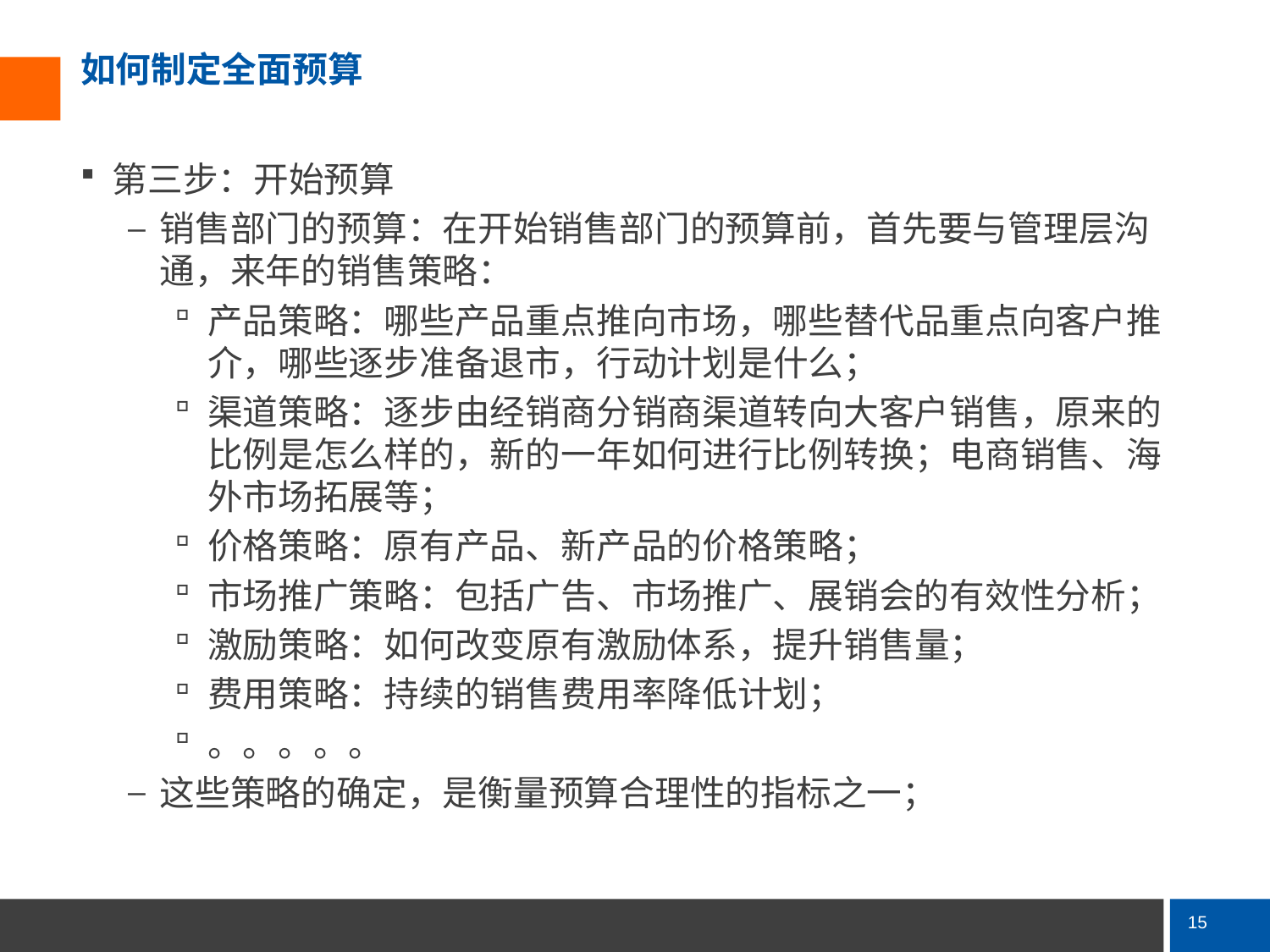

# 如何制定全面预算
第三步：开始预算
销售部门的预算：在开始销售部门的预算前，首先要与管理层沟通，来年的销售策略：
产品策略：哪些产品重点推向市场，哪些替代品重点向客户推介，哪些逐步准备退市，行动计划是什么；
渠道策略：逐步由经销商分销商渠道转向大客户销售，原来的比例是怎么样的，新的一年如何进行比例转换；电商销售、海外市场拓展等；
价格策略：原有产品、新产品的价格策略；
市场推广策略：包括广告、市场推广、展销会的有效性分析；
激励策略：如何改变原有激励体系，提升销售量；
费用策略：持续的销售费用率降低计划；
。。。。。
这些策略的确定，是衡量预算合理性的指标之一；